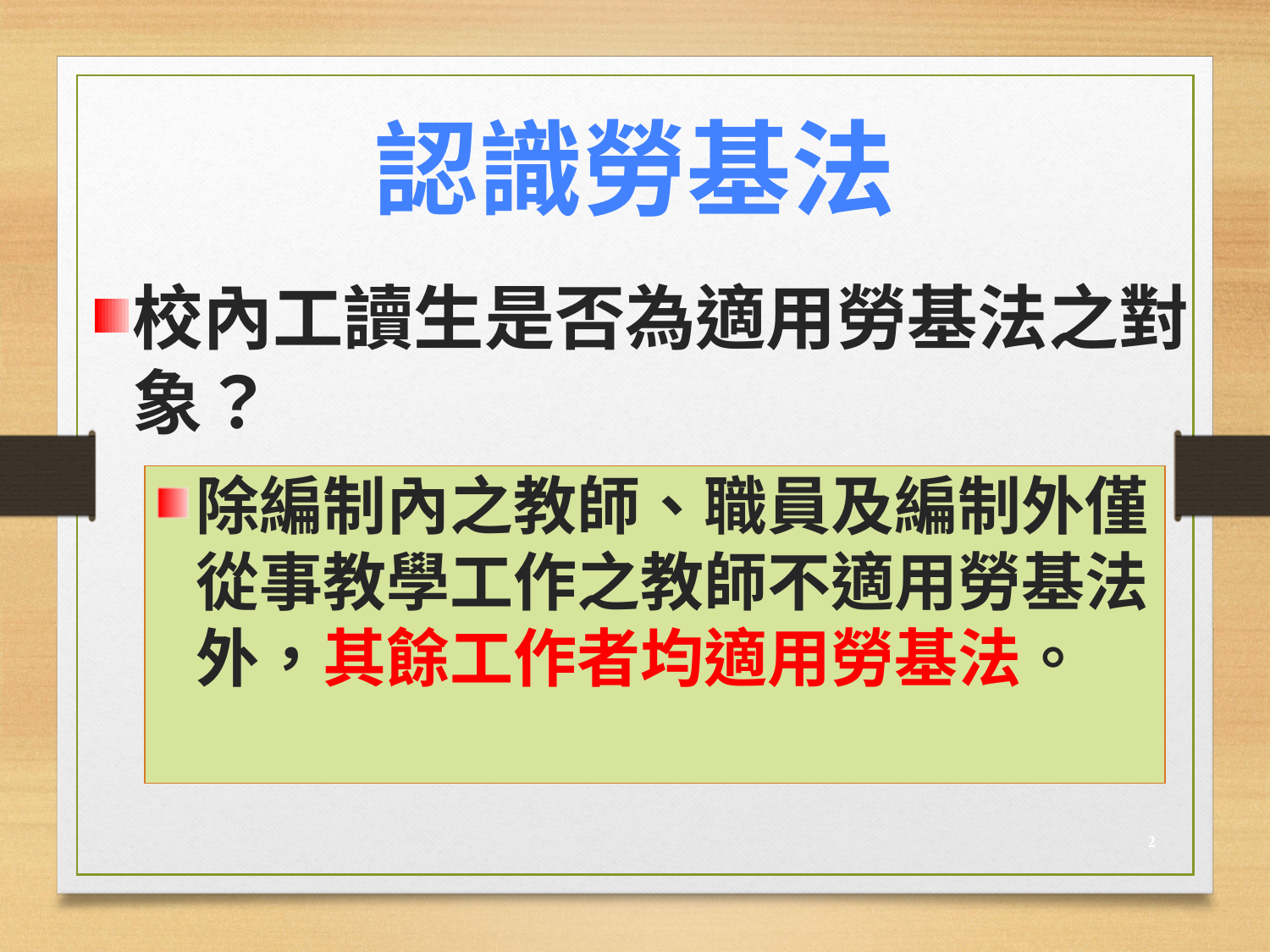

# 認識勞基法
校內工讀生是否為適用勞基法之對象？
除編制內之教師、職員及編制外僅從事教學工作之教師不適用勞基法外，其餘工作者均適用勞基法。

2